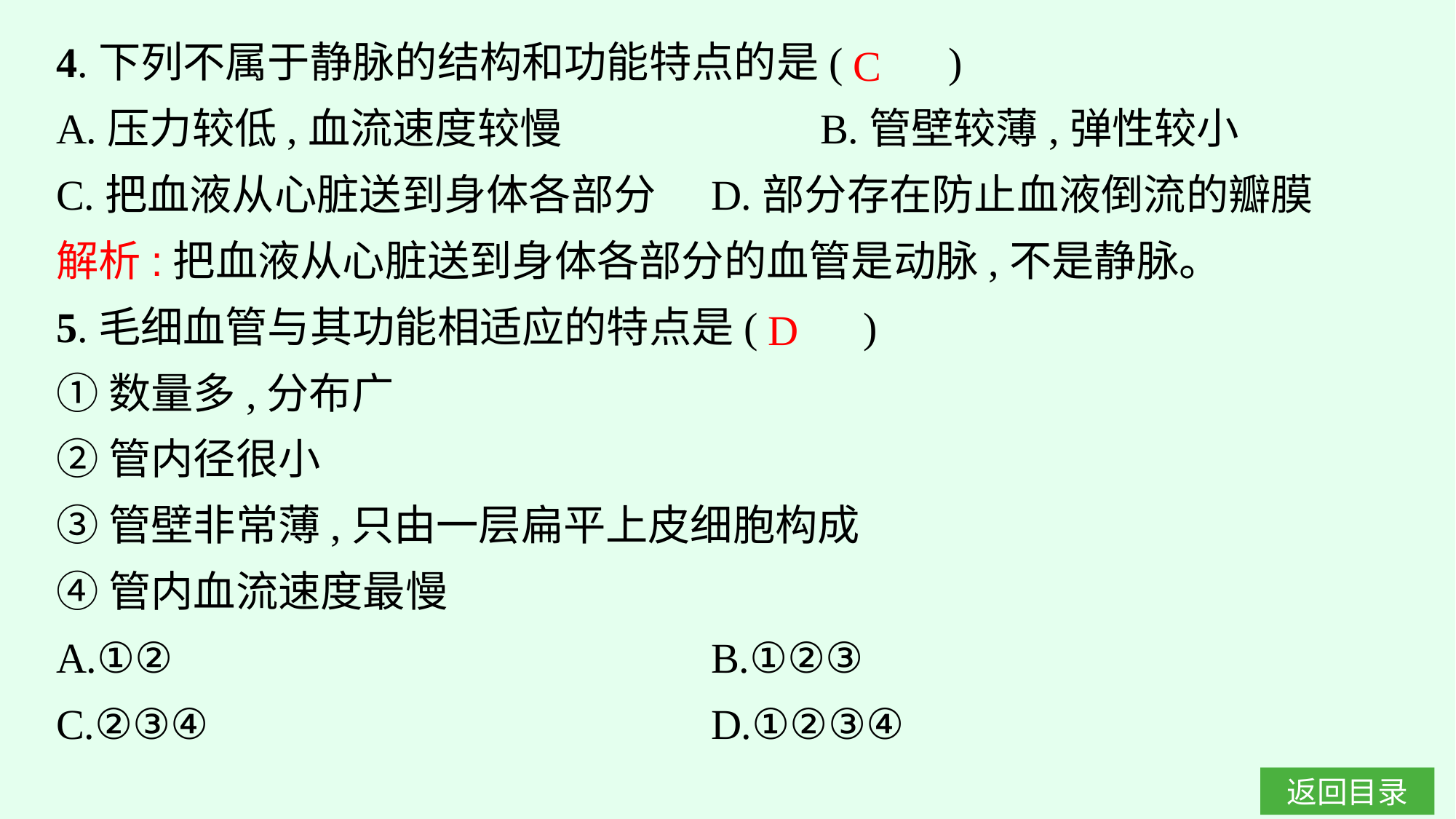

4.下列不属于静脉的结构和功能特点的是(　　)
A.压力较低,血流速度较慢			B.管壁较薄,弹性较小
C.把血液从心脏送到身体各部分	D.部分存在防止血液倒流的瓣膜
解析:把血液从心脏送到身体各部分的血管是动脉,不是静脉。
5.毛细血管与其功能相适应的特点是(　　)
①数量多,分布广
②管内径很小
③管壁非常薄,只由一层扁平上皮细胞构成
④管内血流速度最慢
A.①②						B.①②③
C.②③④					D.①②③④
C
D